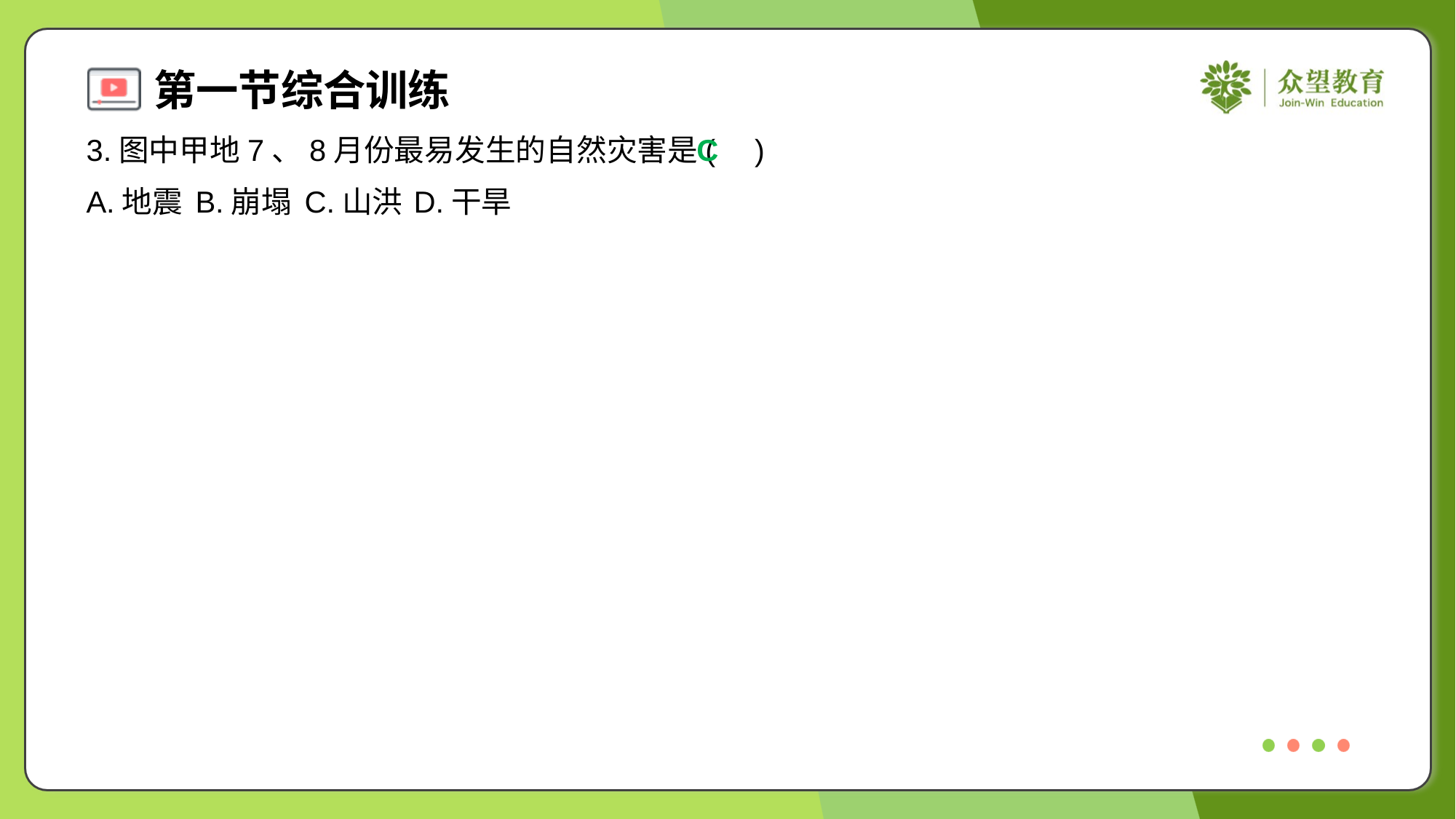

3.图中甲地7、8月份最易发生的自然灾害是(     )
C
A.地震	B.崩塌	C.山洪	D.干旱